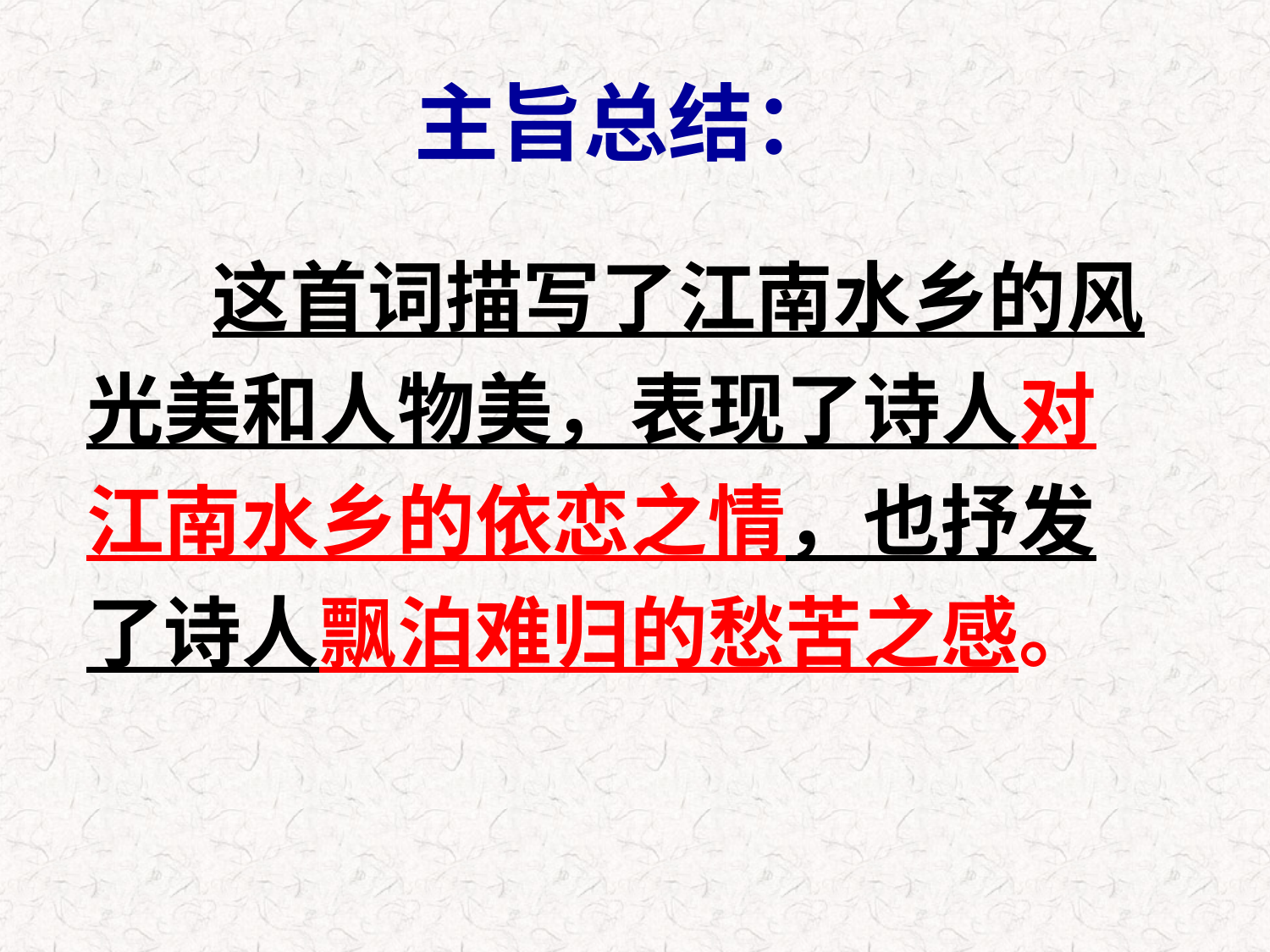

主旨总结：
         这首词描写了江南水乡的风光美和人物美，表现了诗人对江南水乡的依恋之情，也抒发了诗人飘泊难归的愁苦之感。